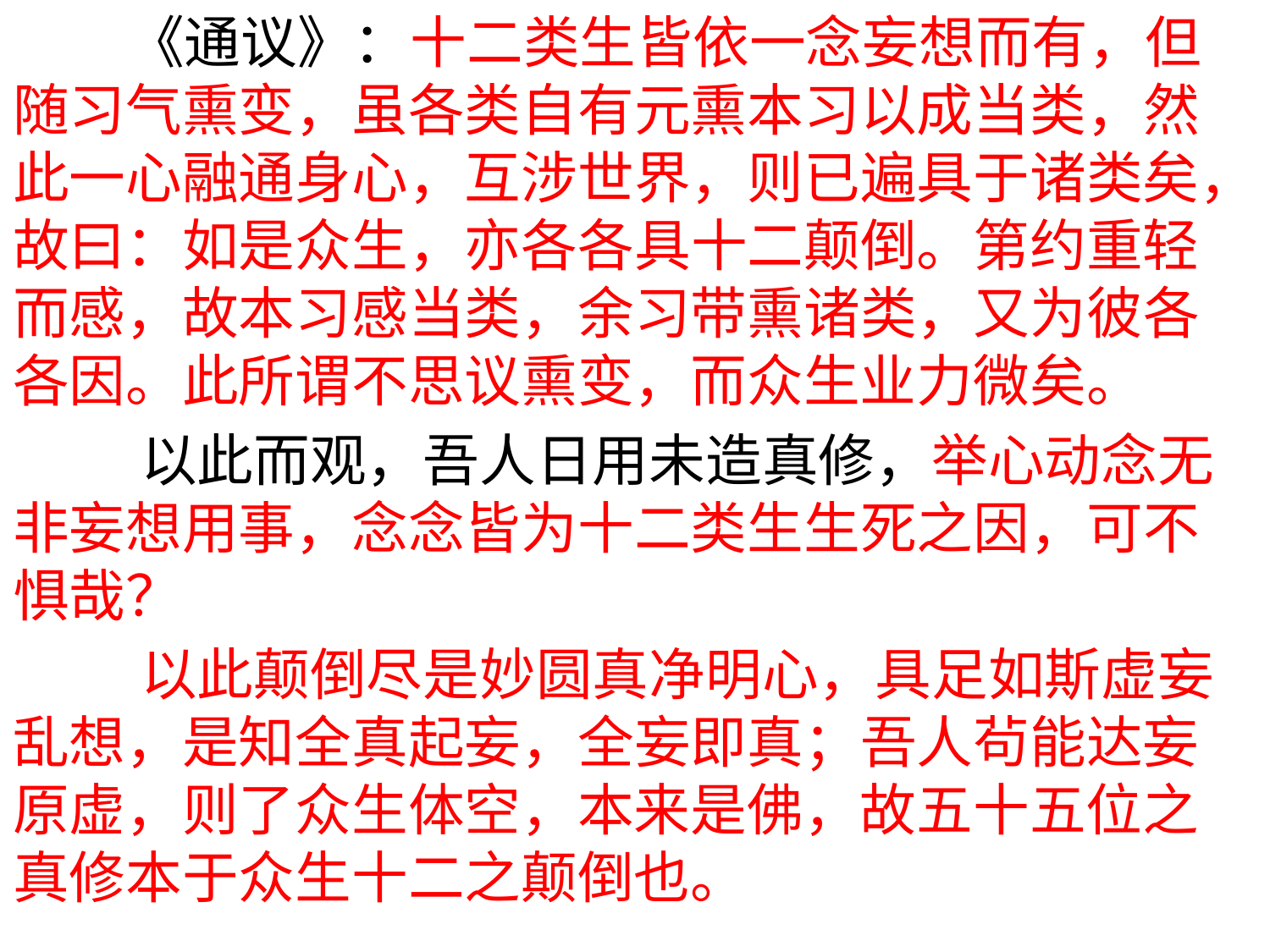

《通议》：十二类生皆依一念妄想而有，但随习气熏变，虽各类自有元熏本习以成当类，然此一心融通身心，互涉世界，则已遍具于诸类矣，故曰：如是众生，亦各各具十二颠倒。第约重轻而感，故本习感当类，余习带熏诸类，又为彼各各因。此所谓不思议熏变，而众生业力微矣。
         以此而观，吾人日用未造真修，举心动念无非妄想用事，念念皆为十二类生生死之因，可不惧哉？
         以此颠倒尽是妙圆真净明心，具足如斯虚妄乱想，是知全真起妄，全妄即真；吾人茍能达妄原虚，则了众生体空，本来是佛，故五十五位之真修本于众生十二之颠倒也。